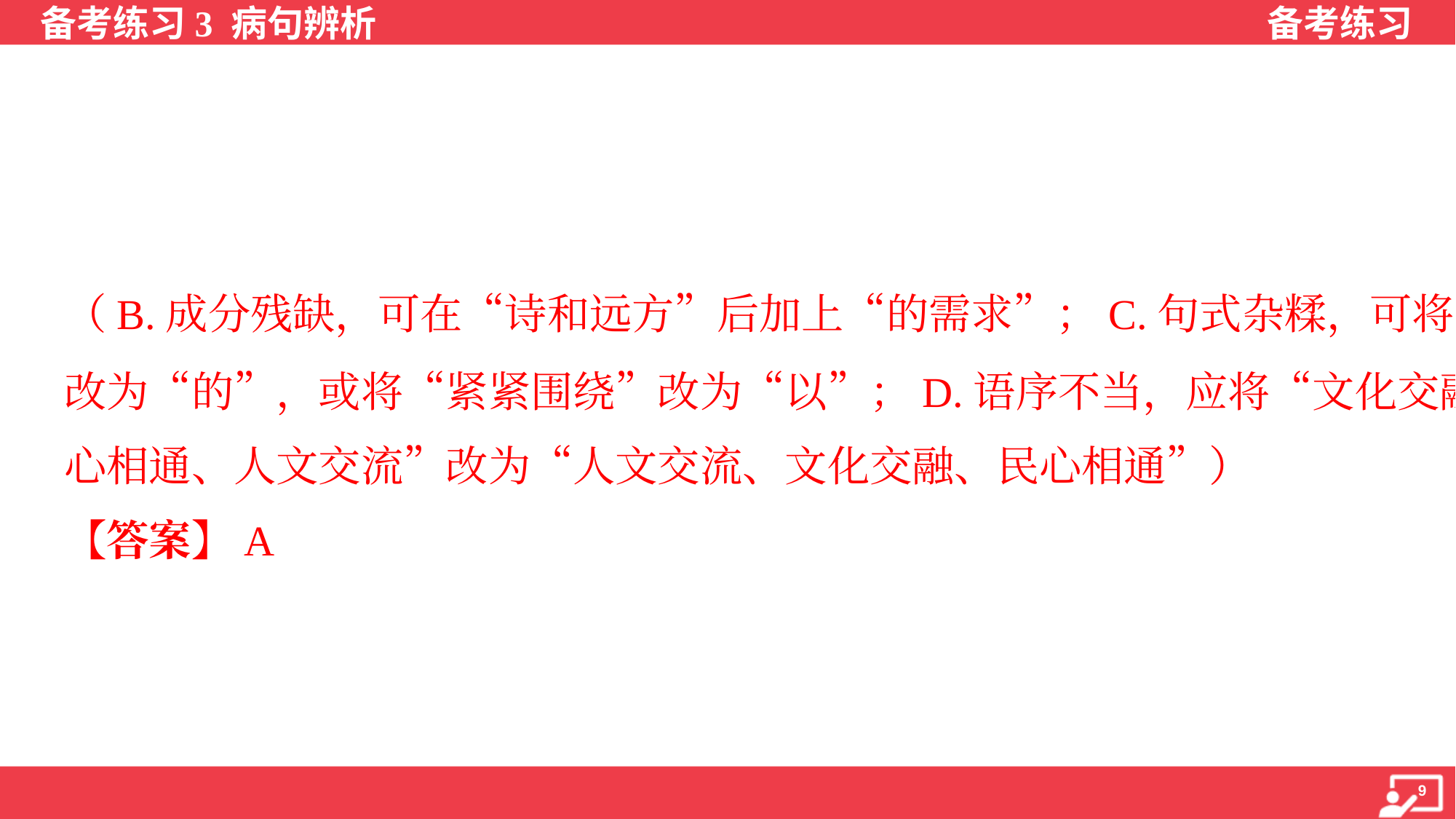

（B.成分残缺，可在“诗和远方”后加上“的需求”；C.句式杂糅，可将“为”
改为“的”，或将“紧紧围绕”改为“以”；D.语序不当，应将“文化交融、民
心相通、人文交流”改为“人文交流、文化交融、民心相通”）
【答案】A